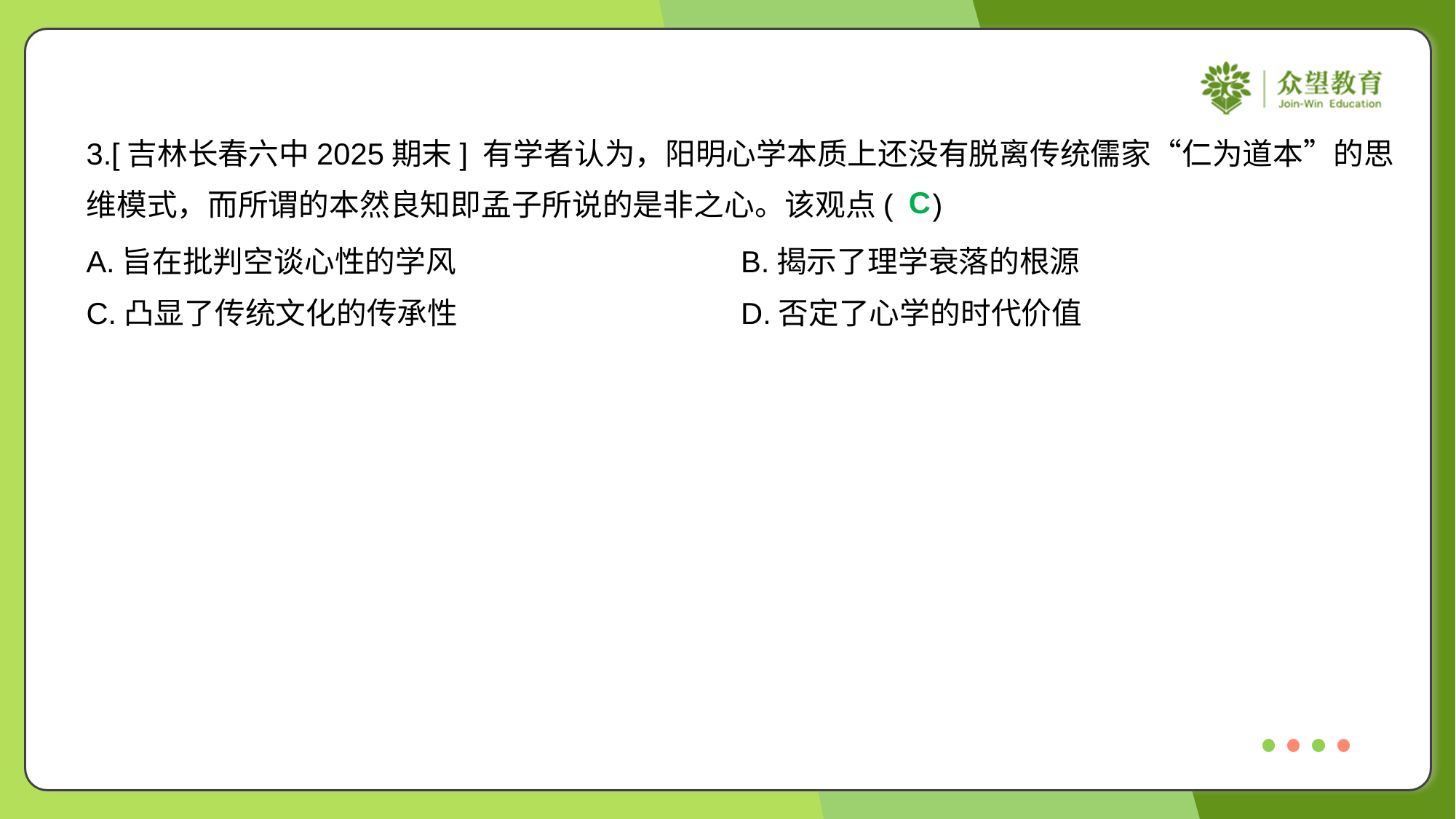

3.[吉林长春六中2025期末] 有学者认为，阳明心学本质上还没有脱离传统儒家“仁为道本”的思
维模式，而所谓的本然良知即孟子所说的是非之心。该观点(     )
C
A.旨在批判空谈心性的学风	B.揭示了理学衰落的根源
C.凸显了传统文化的传承性	D.否定了心学的时代价值